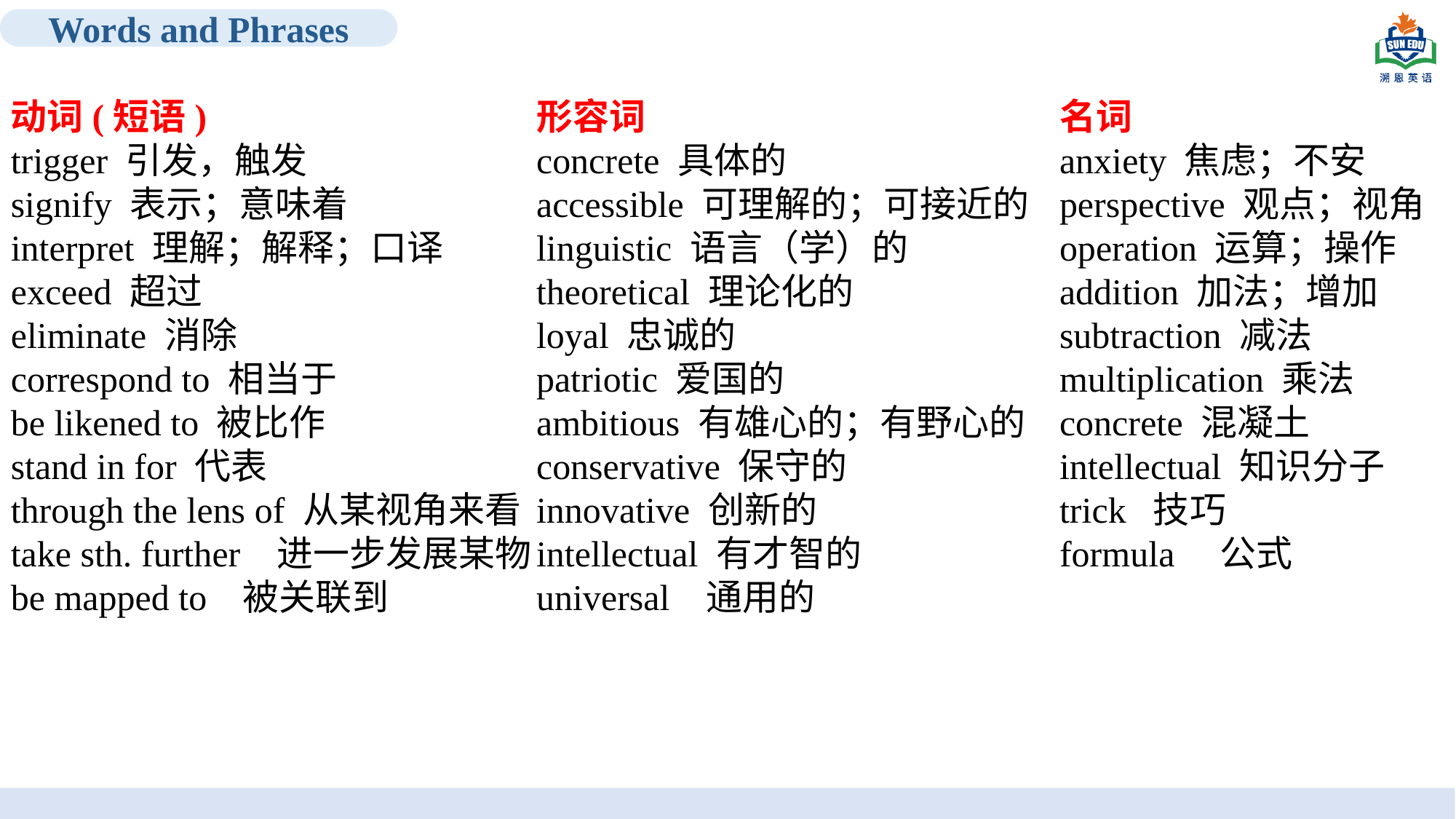

Words and Phrases
动词(短语)
trigger 引发，触发
signify 表示；意味着
interpret 理解；解释；口译
exceed 超过
eliminate 消除
correspond to 相当于
be likened to 被比作
stand in for 代表
through the lens of 从某视角来看
take sth. further   进一步发展某物
be mapped to   被关联到
形容词
concrete 具体的
accessible 可理解的；可接近的
linguistic 语言（学）的
theoretical 理论化的
loyal 忠诚的
patriotic 爱国的
ambitious 有雄心的；有野心的
conservative 保守的
innovative 创新的
intellectual 有才智的
universal   通用的
名词
anxiety 焦虑；不安
perspective 观点；视角operation 运算；操作
addition 加法；增加
subtraction 减法
multiplication 乘法
concrete 混凝土
intellectual 知识分子
trick  技巧
formula    公式
TRAVEL